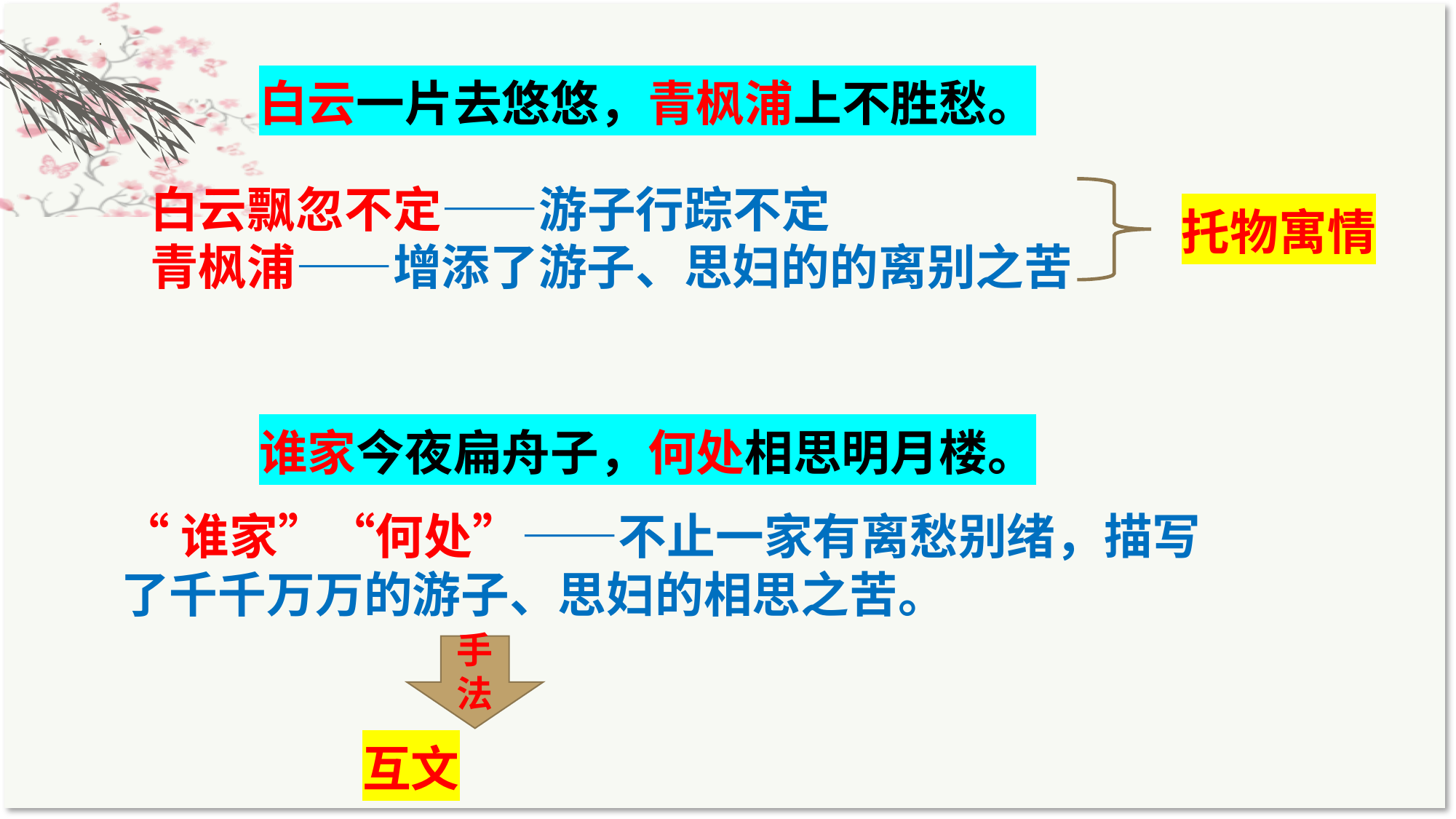

白云一片去悠悠，青枫浦上不胜愁。

谁家今夜扁舟子，何处相思明月楼。

白云飘忽不定——游子行踪不定
青枫浦——增添了游子、思妇的的离别之苦

托物寓情
“谁家”“何处”——不止一家有离愁别绪，描写了千千万万的游子、思妇的相思之苦。
手法
互文